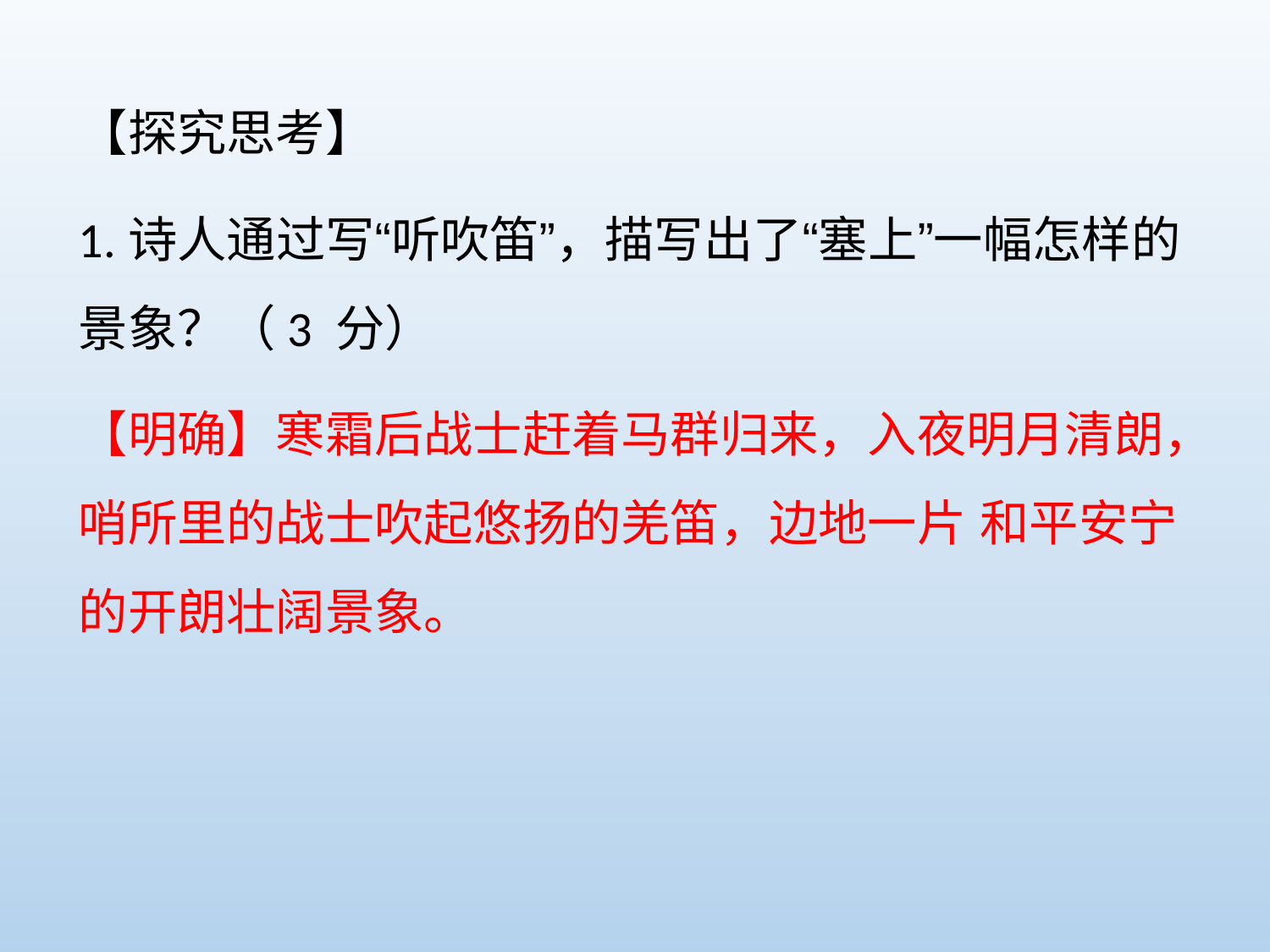

【探究思考】
1.诗人通过写“听吹笛”，描写出了“塞上”一幅怎样的景象？（3 分）
【明确】寒霜后战士赶着马群归来，入夜明月清朗，哨所里的战士吹起悠扬的羌笛，边地一片 和平安宁的开朗壮阔景象。